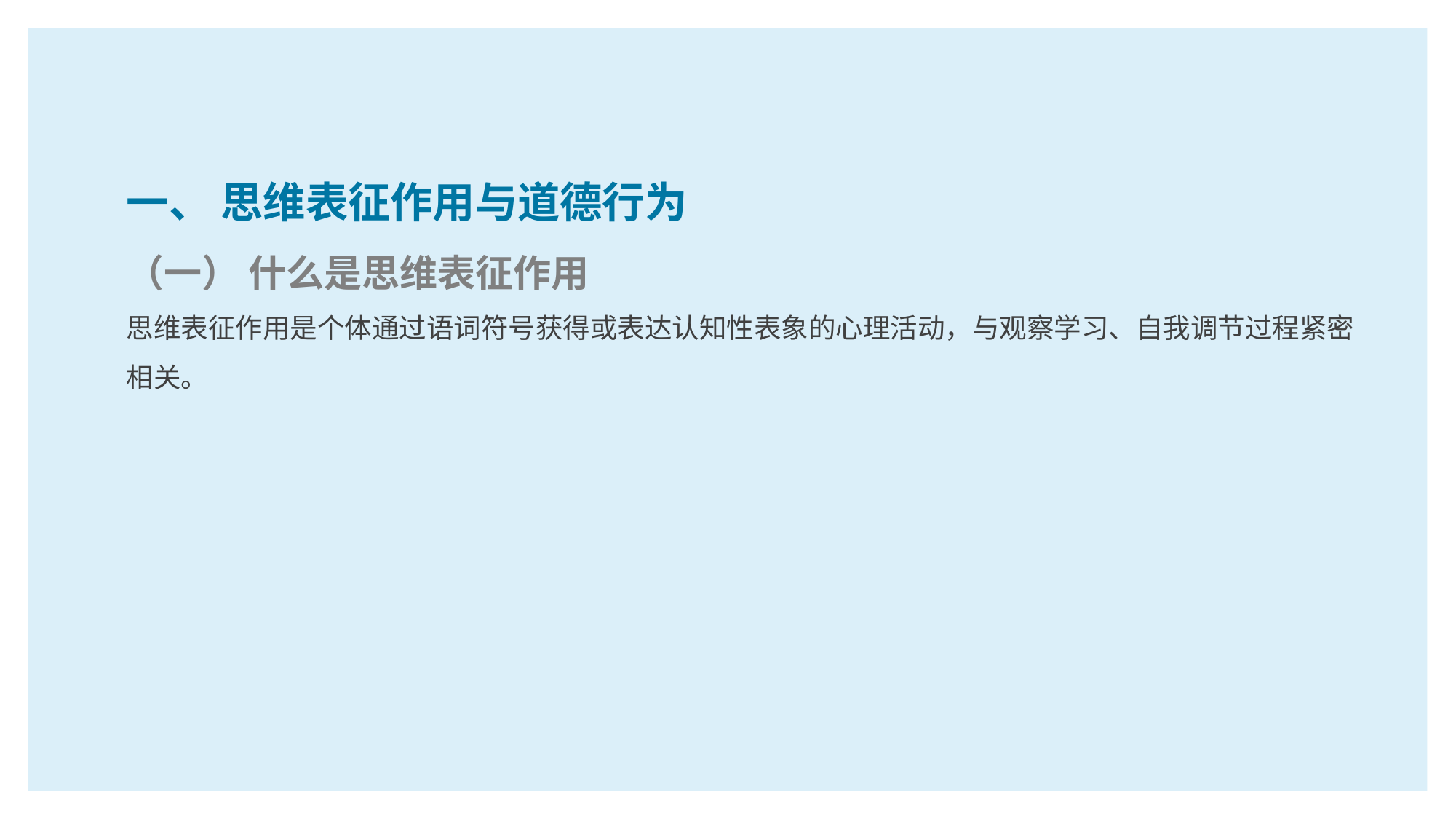

一、 思维表征作用与道德行为
（一） 什么是思维表征作用
思维表征作用是个体通过语词符号获得或表达认知性表象的心理活动，与观察学习、自我调节过程紧密相关。